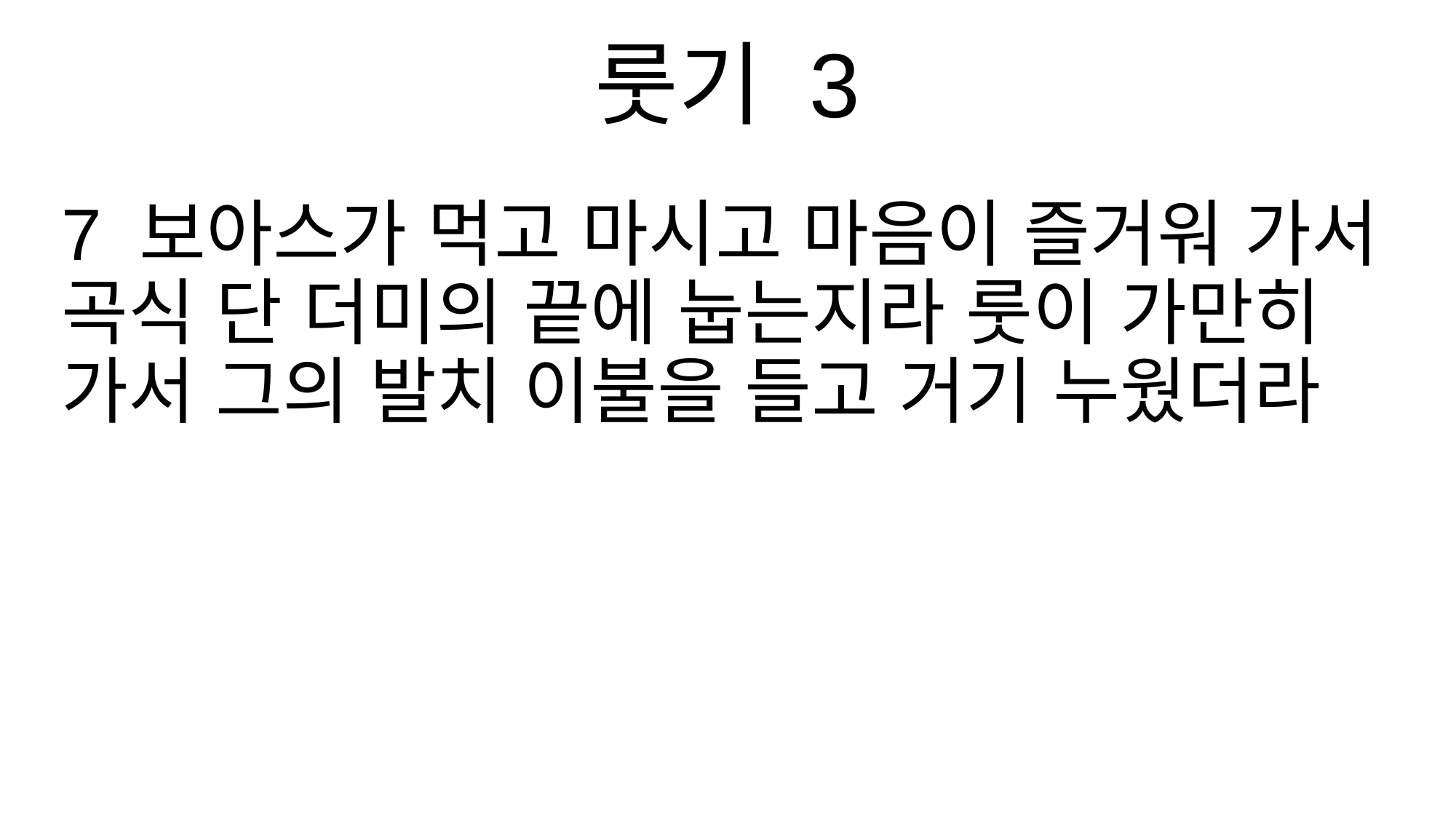

룻기 3
7 보아스가 먹고 마시고 마음이 즐거워 가서 곡식 단 더미의 끝에 눕는지라 룻이 가만히 가서 그의 발치 이불을 들고 거기 누웠더라